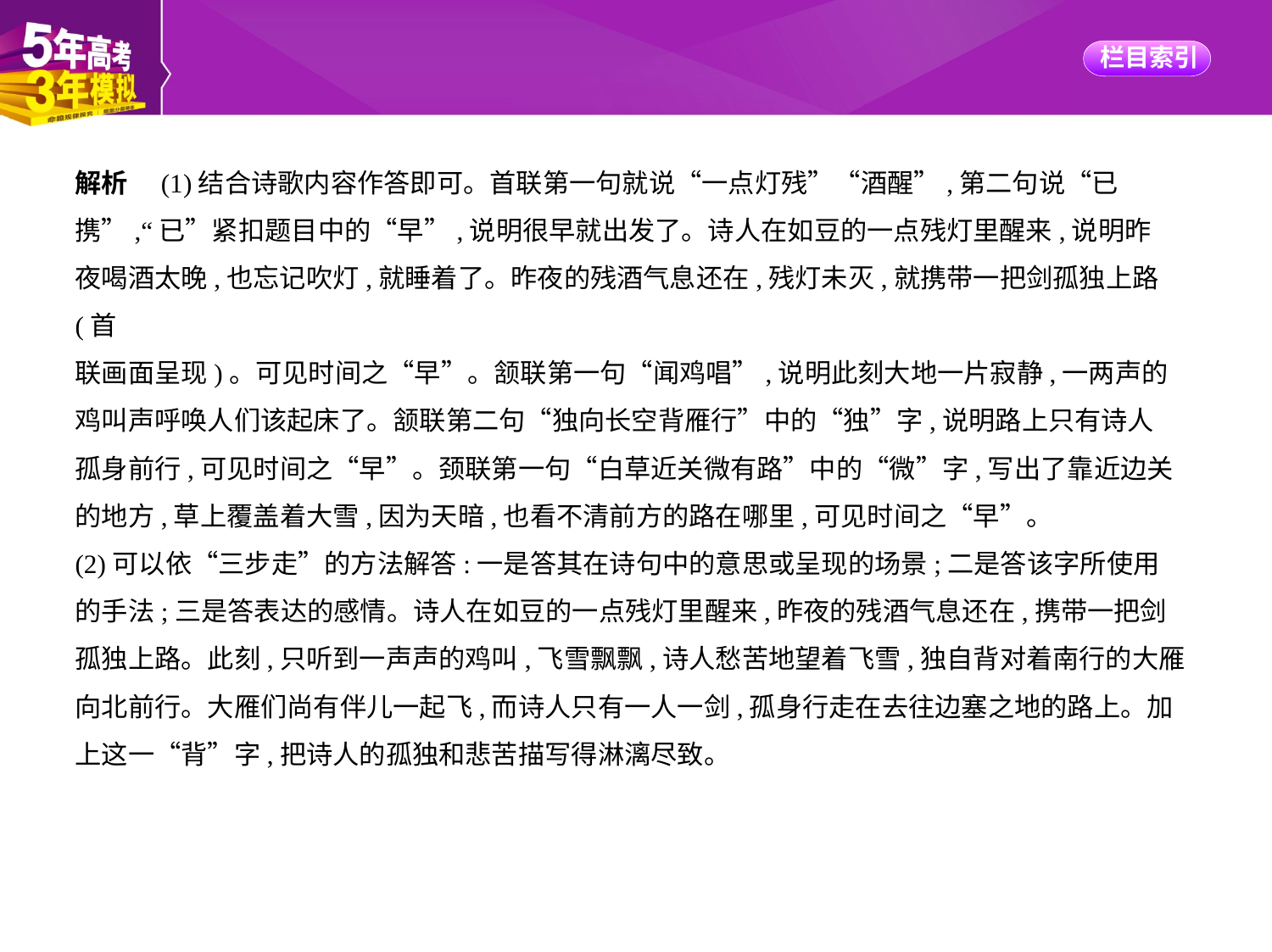

解析　(1)结合诗歌内容作答即可。首联第一句就说“一点灯残”“酒醒”,第二句说“已
携”,“已”紧扣题目中的“早”,说明很早就出发了。诗人在如豆的一点残灯里醒来,说明昨
夜喝酒太晚,也忘记吹灯,就睡着了。昨夜的残酒气息还在,残灯未灭,就携带一把剑孤独上路(首
联画面呈现)。可见时间之“早”。颔联第一句“闻鸡唱”,说明此刻大地一片寂静,一两声的
鸡叫声呼唤人们该起床了。颔联第二句“独向长空背雁行”中的“独”字,说明路上只有诗人
孤身前行,可见时间之“早”。颈联第一句“白草近关微有路”中的“微”字,写出了靠近边关
的地方,草上覆盖着大雪,因为天暗,也看不清前方的路在哪里,可见时间之“早”。
(2)可以依“三步走”的方法解答:一是答其在诗句中的意思或呈现的场景;二是答该字所使用
的手法;三是答表达的感情。诗人在如豆的一点残灯里醒来,昨夜的残酒气息还在,携带一把剑
孤独上路。此刻,只听到一声声的鸡叫,飞雪飘飘,诗人愁苦地望着飞雪,独自背对着南行的大雁
向北前行。大雁们尚有伴儿一起飞,而诗人只有一人一剑,孤身行走在去往边塞之地的路上。加
上这一“背”字,把诗人的孤独和悲苦描写得淋漓尽致。